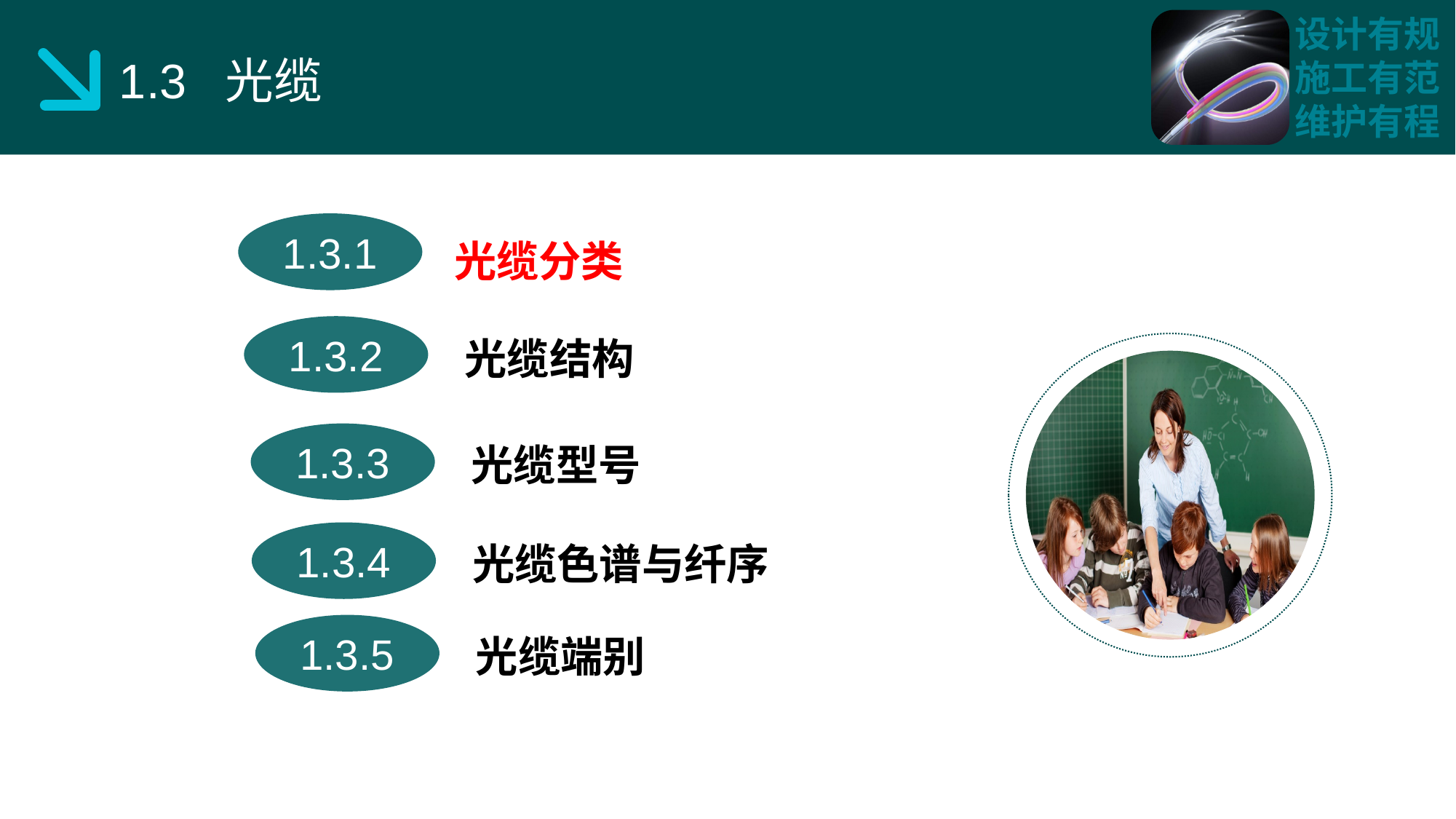

1.3  光缆

光缆分类
1.3.1
 光缆结构
1.3.2

 光缆型号
1.3.3
 光缆色谱与纤序
1.3.4
 光缆端别
1.3.5